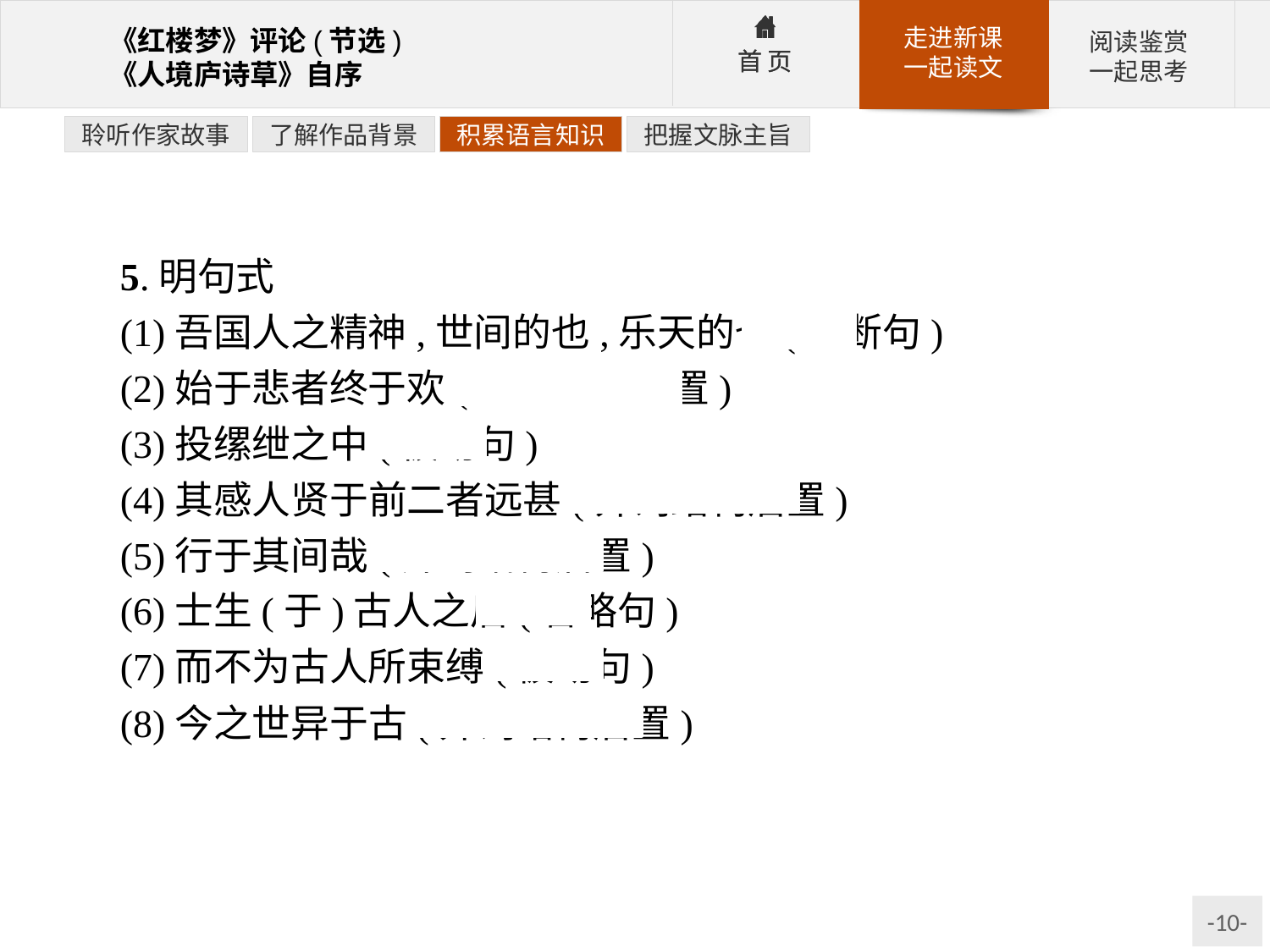

聆听作家故事
了解作品背景
积累语言知识
把握文脉主旨
5.明句式
(1)吾国人之精神,世间的也,乐天的也(判断句)
(2)始于悲者终于欢(介词结构后置)
(3)投缧绁之中(被动句)
(4)其感人贤于前二者远甚(介词结构后置)
(5)行于其间哉(介词结构后置)
(6)士生(于)古人之后(省略句)
(7)而不为古人所束缚(被动句)
(8)今之世异于古(介词结构后置)